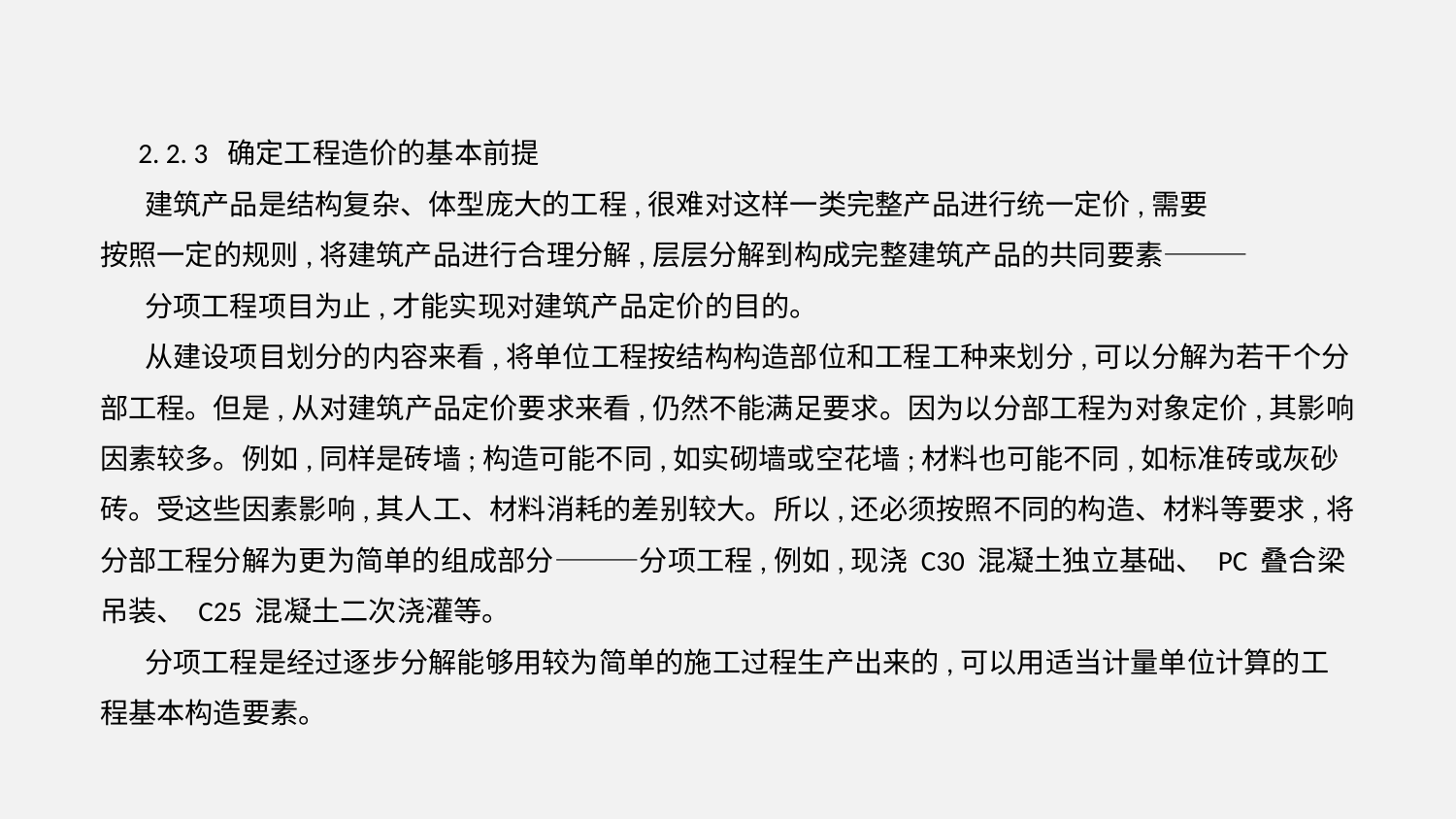

2. 2. 3  确定工程造价的基本前提
      建筑产品是结构复杂、体型庞大的工程,很难对这样一类完整产品进行统一定价,需要
按照一定的规则,将建筑产品进行合理分解,层层分解到构成完整建筑产品的共同要素———
      分项工程项目为止,才能实现对建筑产品定价的目的。
      从建设项目划分的内容来看,将单位工程按结构构造部位和工程工种来划分,可以分解为若干个分部工程。但是,从对建筑产品定价要求来看,仍然不能满足要求。因为以分部工程为对象定价,其影响因素较多。例如,同样是砖墙;构造可能不同,如实砌墙或空花墙;材料也可能不同,如标准砖或灰砂砖。受这些因素影响,其人工、材料消耗的差别较大。所以,还必须按照不同的构造、材料等要求,将分部工程分解为更为简单的组成部分———分项工程,例如,现浇 C30 混凝土独立基础、 PC 叠合梁吊装、 C25 混凝土二次浇灌等。
      分项工程是经过逐步分解能够用较为简单的施工过程生产出来的,可以用适当计量单位计算的工程基本构造要素。